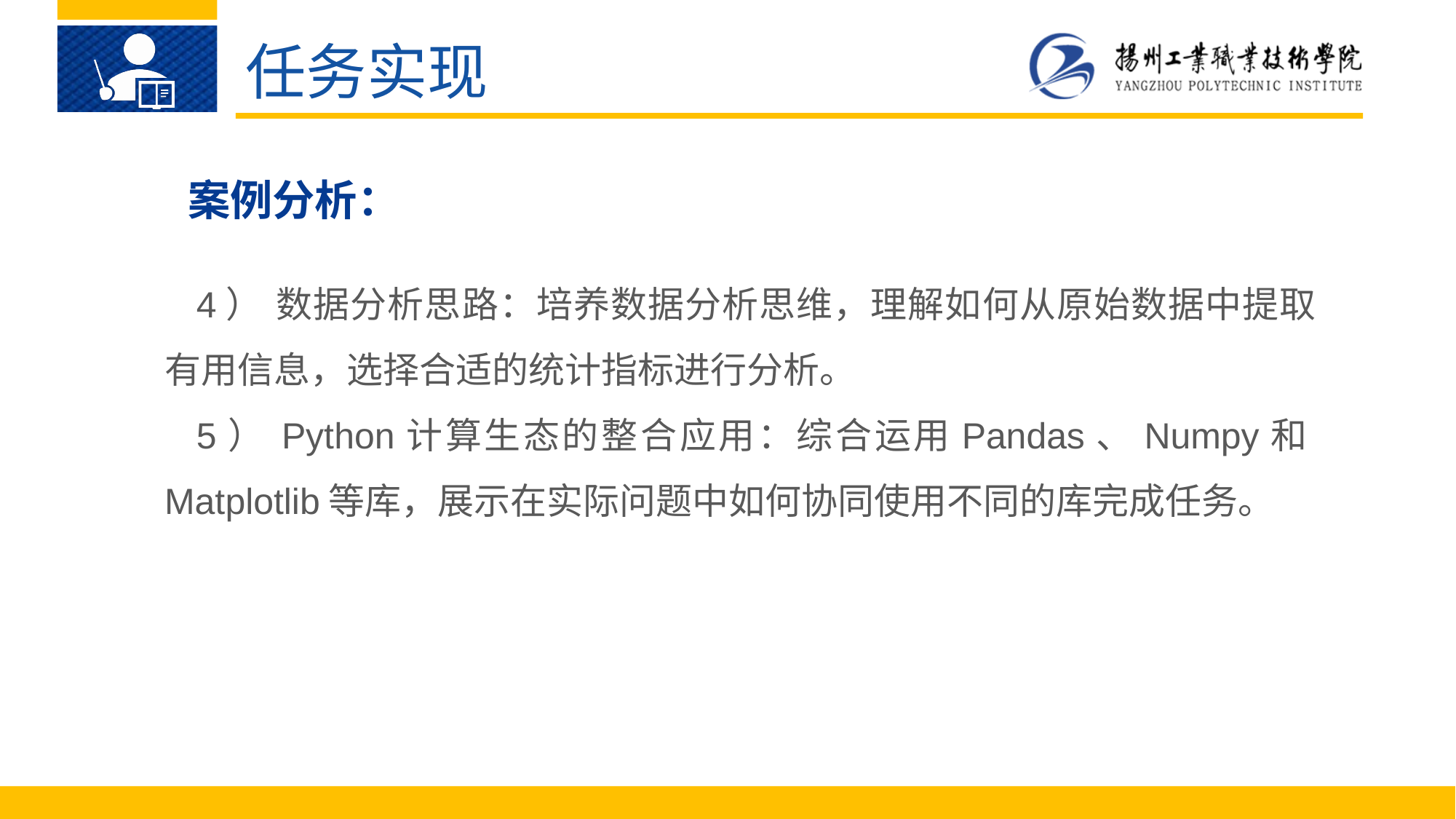

任务实现
案例分析：
4）	数据分析思路：培养数据分析思维，理解如何从原始数据中提取有用信息，选择合适的统计指标进行分析。
5）	Python计算生态的整合应用：综合运用Pandas、Numpy和Matplotlib等库，展示在实际问题中如何协同使用不同的库完成任务。